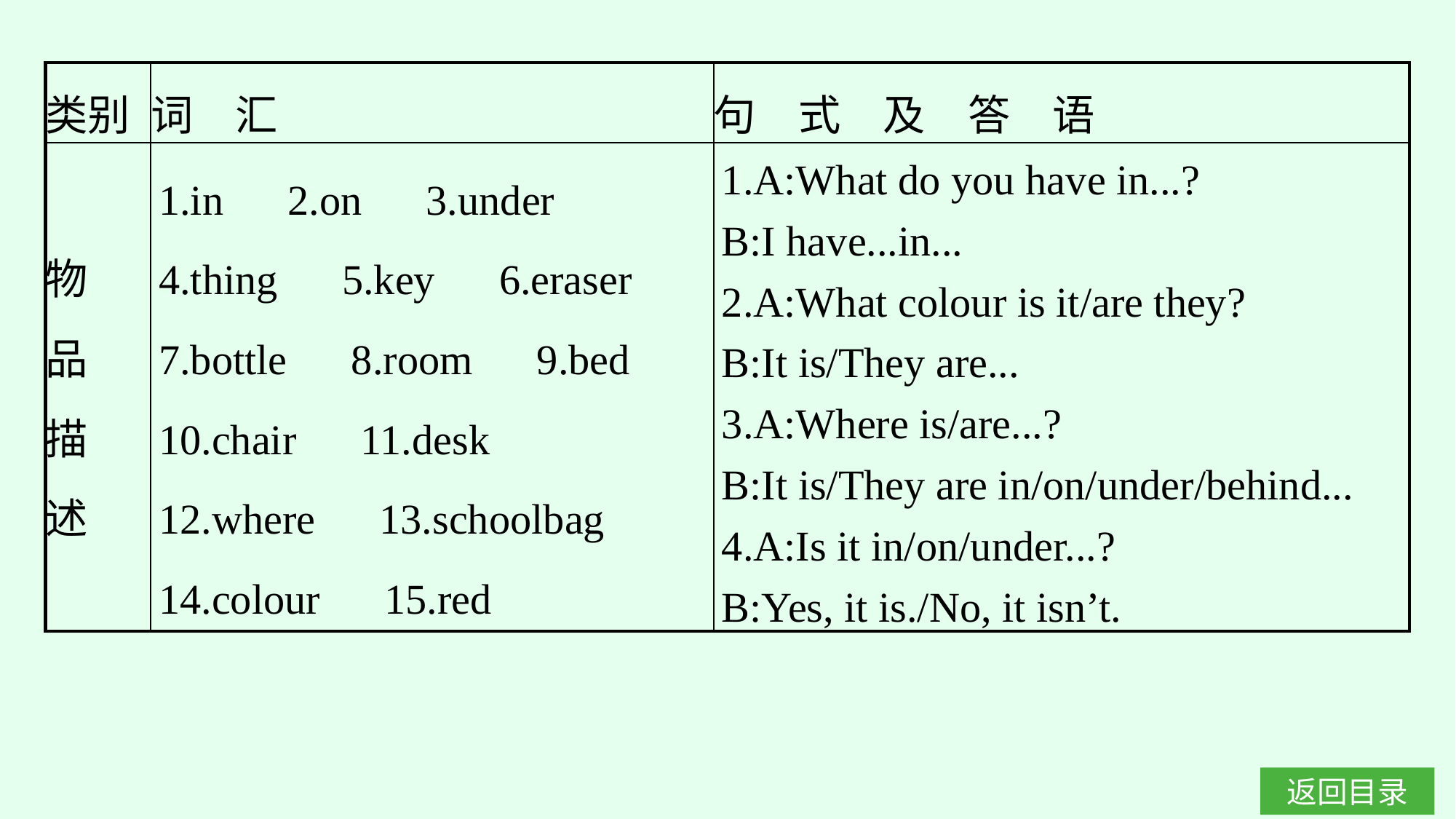

| 类别 | 词　汇 | 句　式　及　答　语 |
| --- | --- | --- |
| 物 品 描 述 | 1.in　2.on　3.under　4.thing　5.key　6.eraser 7.bottle　8.room　9.bed 10.chair　11.desk 12.where　13.schoolbag 14.colour　15.red | 1.A:What do you have in...? B:I have...in... 2.A:What colour is it/are they? B:It is/They are... 3.A:Where is/are...? B:It is/They are in/on/under/behind... 4.A:Is it in/on/under...? B:Yes, it is./No, it isn’t. |